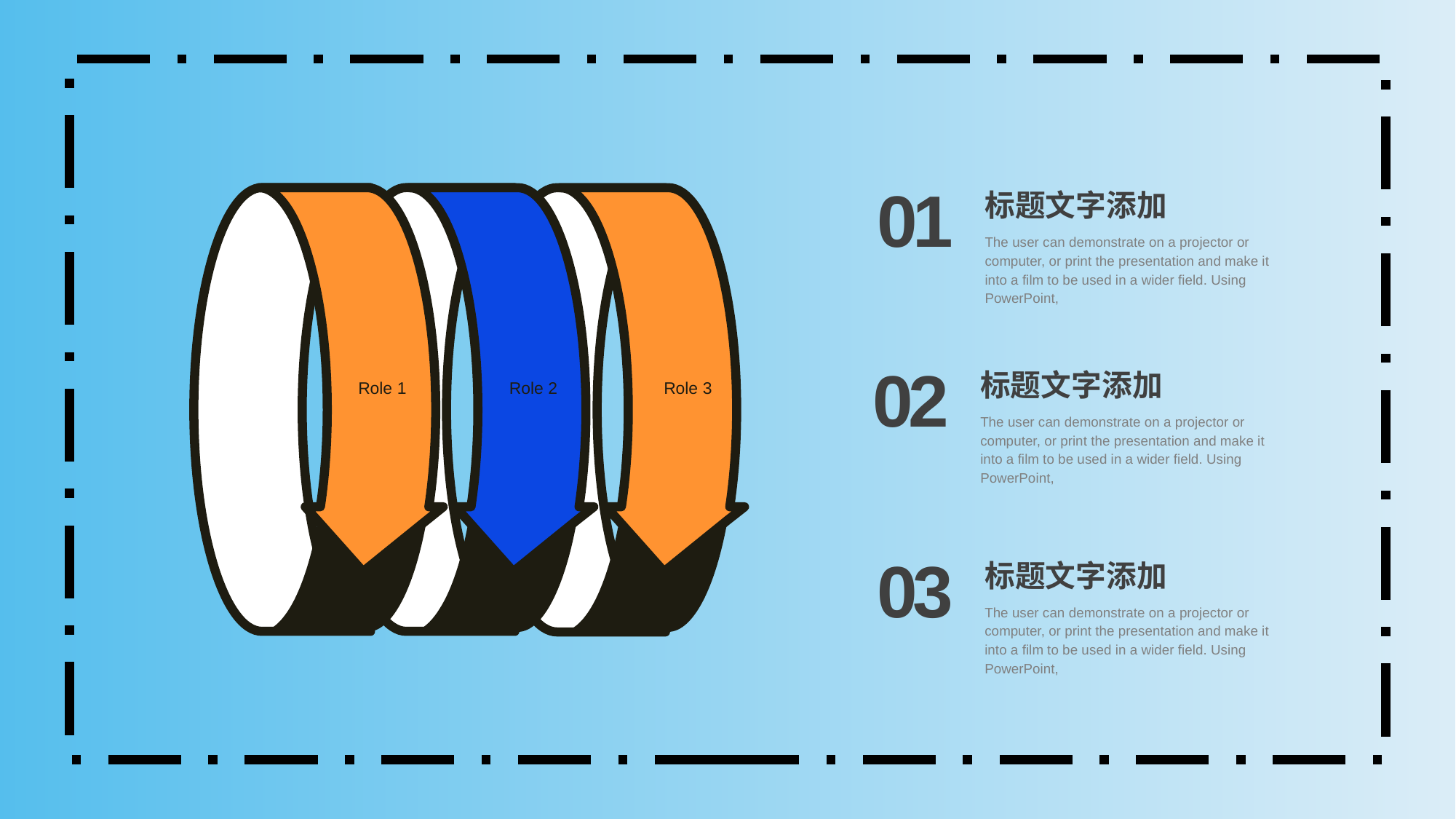

01
标题文字添加
The user can demonstrate on a projector or computer, or print the presentation and make it into a film to be used in a wider field. Using PowerPoint,

02
标题文字添加
The user can demonstrate on a projector or computer, or print the presentation and make it into a film to be used in a wider field. Using PowerPoint,
Role 1
Role 2
Role 3
03

标题文字添加
The user can demonstrate on a projector or computer, or print the presentation and make it into a film to be used in a wider field. Using PowerPoint,